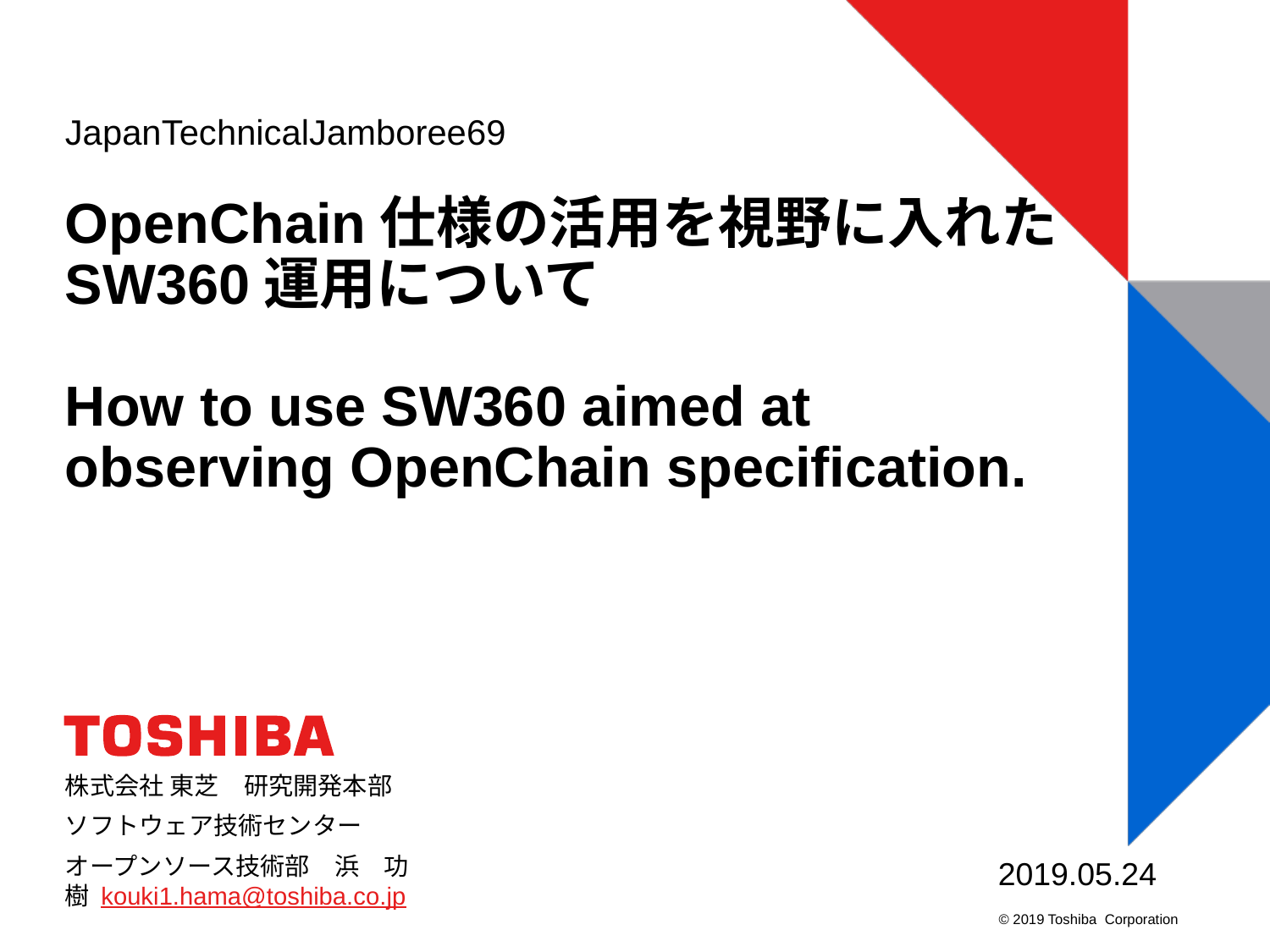

JapanTechnicalJamboree69
# OpenChain仕様の活用を視野に入れたSW360運用について How to use SW360 aimed at observing OpenChain specification.
株式会社 東芝　研究開発本部
ソフトウェア技術センター
オープンソース技術部　浜　功樹 kouki1.hama@toshiba.co.jp
2019.05.24